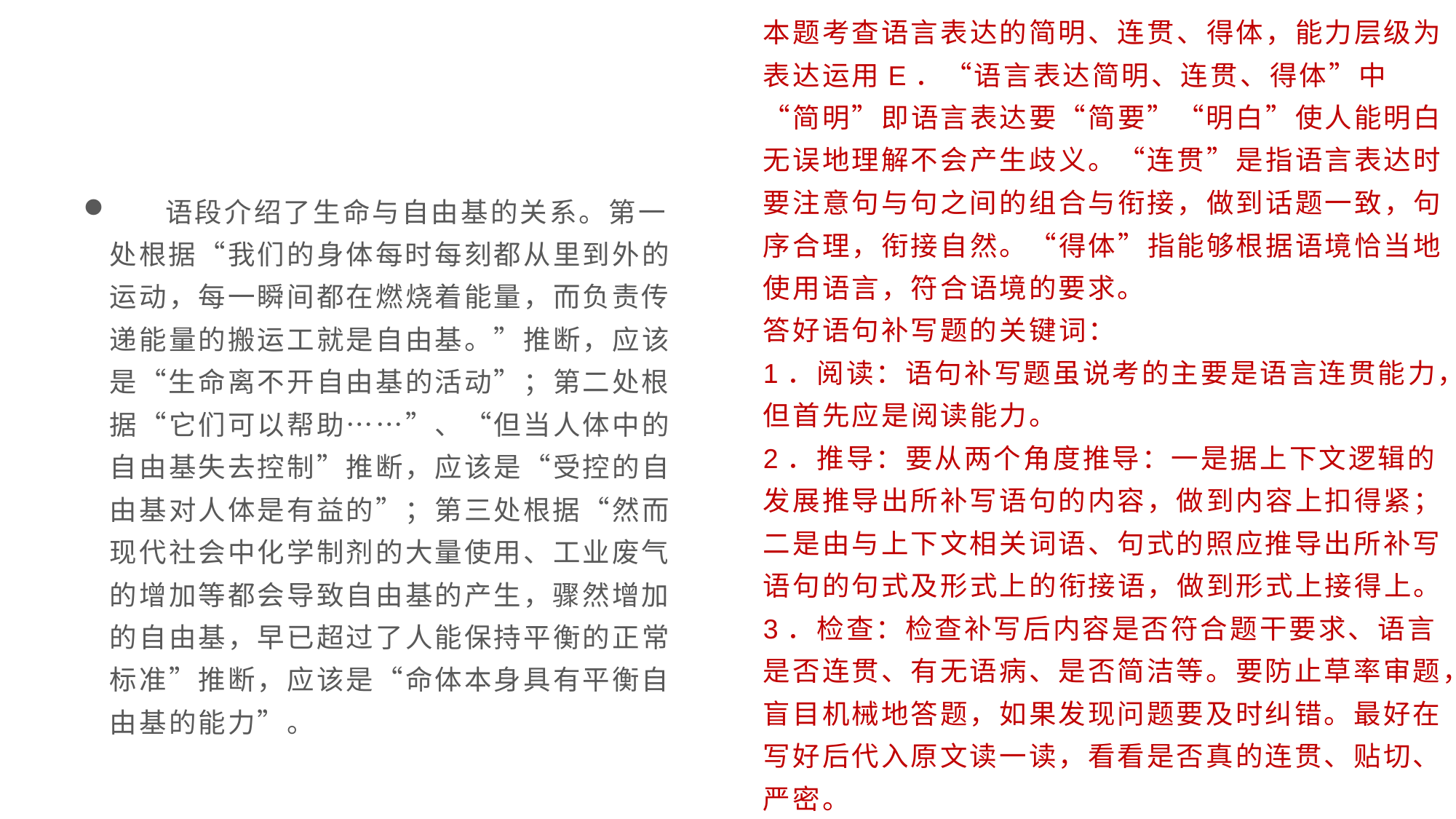

本题考查语言表达的简明、连贯、得体，能力层级为表达运用E．“语言表达简明、连贯、得体”中“简明”即语言表达要“简要”“明白”使人能明白无误地理解不会产生歧义。“连贯”是指语言表达时要注意句与句之间的组合与衔接，做到话题一致，句序合理，衔接自然。“得体”指能够根据语境恰当地使用语言，符合语境的要求。
答好语句补写题的关键词：
1．阅读：语句补写题虽说考的主要是语言连贯能力，但首先应是阅读能力。
2．推导：要从两个角度推导：一是据上下文逻辑的发展推导出所补写语句的内容，做到内容上扣得紧；二是由与上下文相关词语、句式的照应推导出所补写语句的句式及形式上的衔接语，做到形式上接得上。
3．检查：检查补写后内容是否符合题干要求、语言是否连贯、有无语病、是否简洁等。要防止草率审题，盲目机械地答题，如果发现问题要及时纠错。最好在写好后代入原文读一读，看看是否真的连贯、贴切、严密。
#
      语段介绍了生命与自由基的关系。第一处根据“我们的身体每时每刻都从里到外的运动，每一瞬间都在燃烧着能量，而负责传递能量的搬运工就是自由基。”推断，应该是“生命离不开自由基的活动”；第二处根据“它们可以帮助……”、“但当人体中的自由基失去控制”推断，应该是“受控的自由基对人体是有益的”；第三处根据“然而现代社会中化学制剂的大量使用、工业废气的增加等都会导致自由基的产生，骤然增加的自由基，早已超过了人能保持平衡的正常标准”推断，应该是“命体本身具有平衡自由基的能力”。